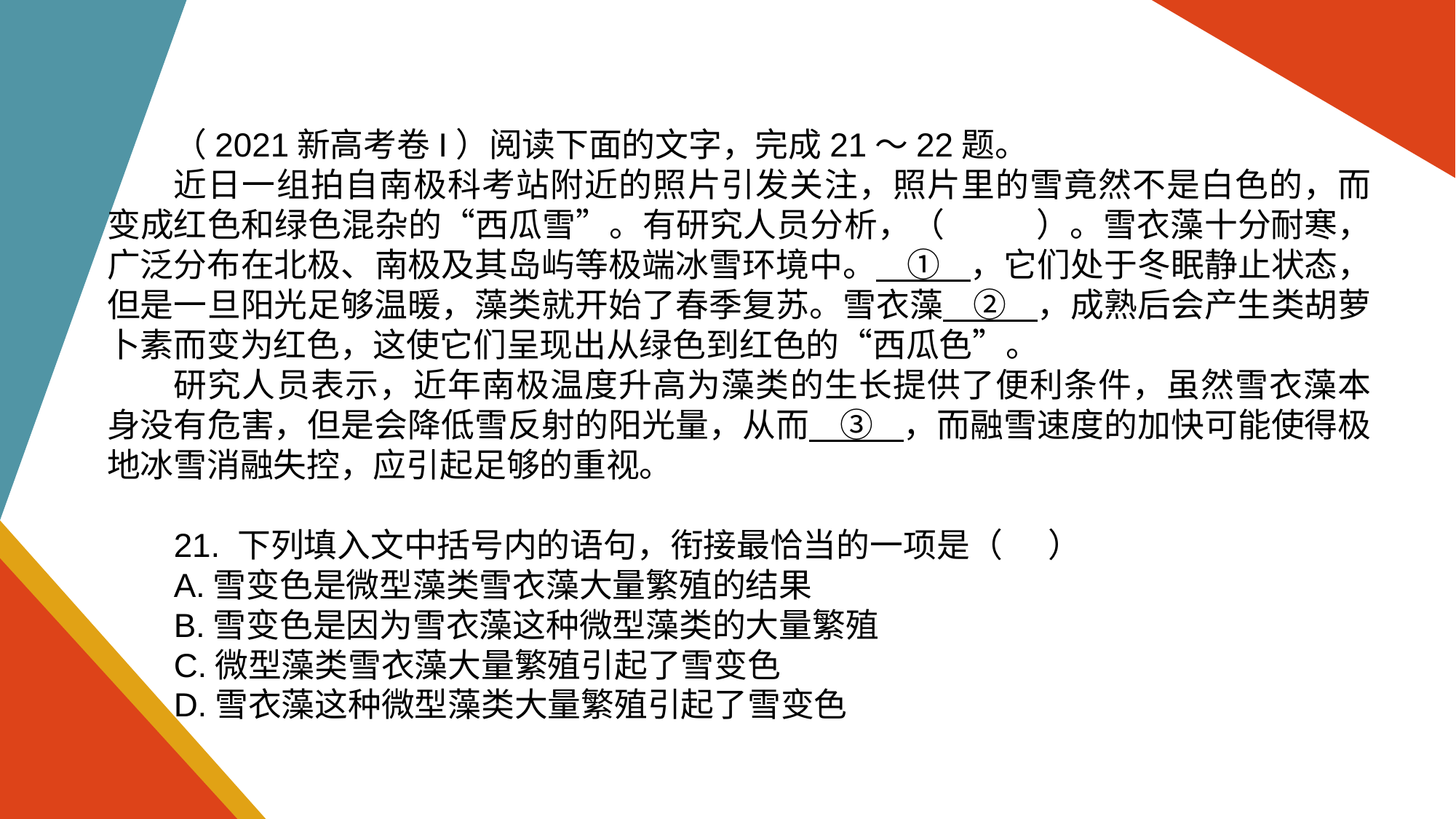

（2021新高考卷I）阅读下面的文字，完成21～22题。
近日一组拍自南极科考站附近的照片引发关注，照片里的雪竟然不是白色的，而变成红色和绿色混杂的“西瓜雪”。有研究人员分析，（            ）。雪衣藻十分耐寒，广泛分布在北极、南极及其岛屿等极端冰雪环境中。    ①    ，它们处于冬眠静止状态，但是一旦阳光足够温暖，藻类就开始了春季复苏。雪衣藻    ②    ，成熟后会产生类胡萝卜素而变为红色，这使它们呈现出从绿色到红色的“西瓜色”。
研究人员表示，近年南极温度升高为藻类的生长提供了便利条件，虽然雪衣藻本身没有危害，但是会降低雪反射的阳光量，从而    ③    ，而融雪速度的加快可能使得极地冰雪消融失控，应引起足够的重视。

21. 下列填入文中括号内的语句，衔接最恰当的一项是（      ）
A.雪变色是微型藻类雪衣藻大量繁殖的结果
B.雪变色是因为雪衣藻这种微型藻类的大量繁殖
C.微型藻类雪衣藻大量繁殖引起了雪变色
D.雪衣藻这种微型藻类大量繁殖引起了雪变色